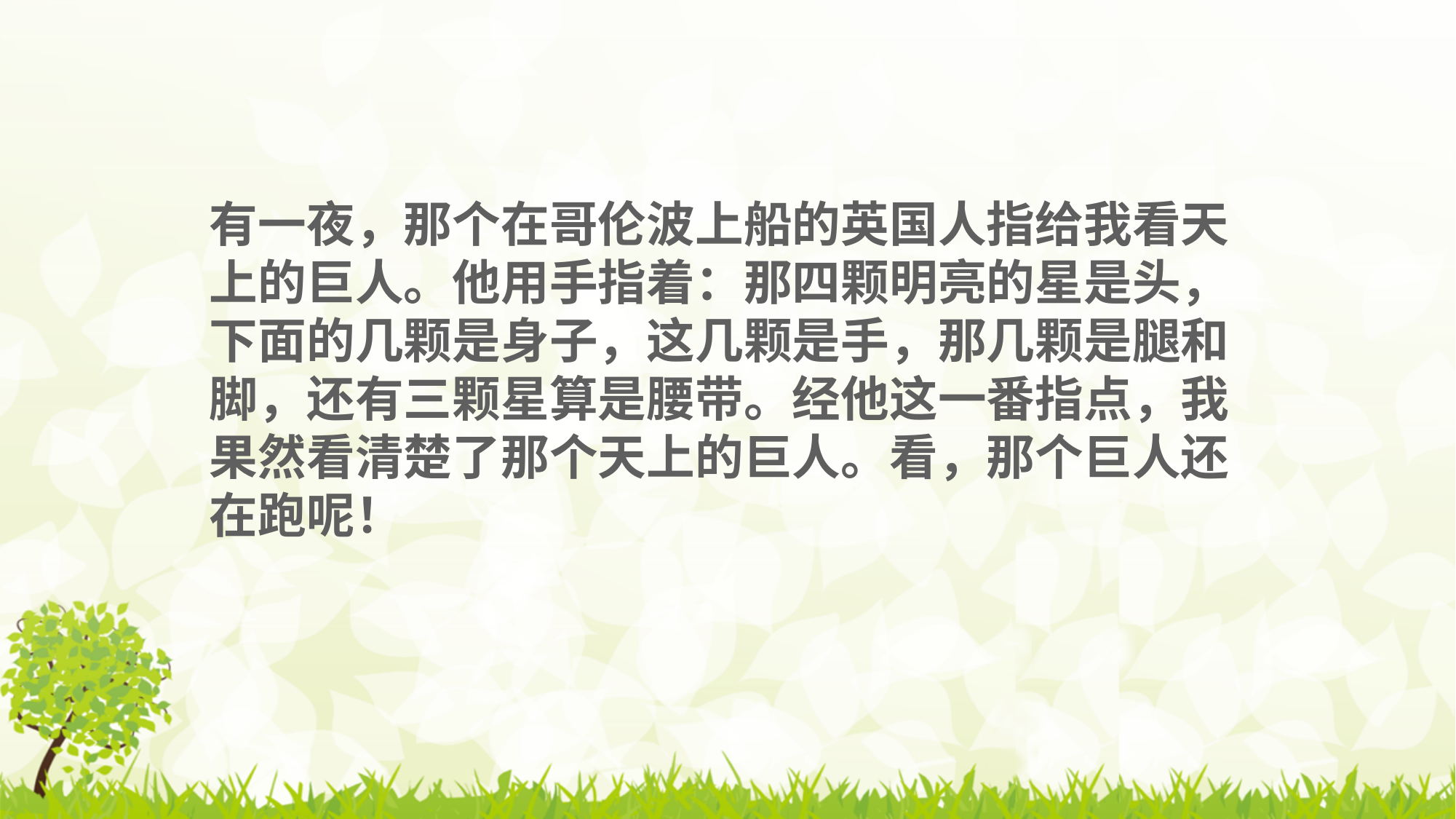

有一夜，那个在哥伦波上船的英国人指给我看天上的巨人。他用手指着：那四颗明亮的星是头，下面的几颗是身子，这几颗是手，那几颗是腿和脚，还有三颗星算是腰带。经他这一番指点，我果然看清楚了那个天上的巨人。看，那个巨人还在跑呢！